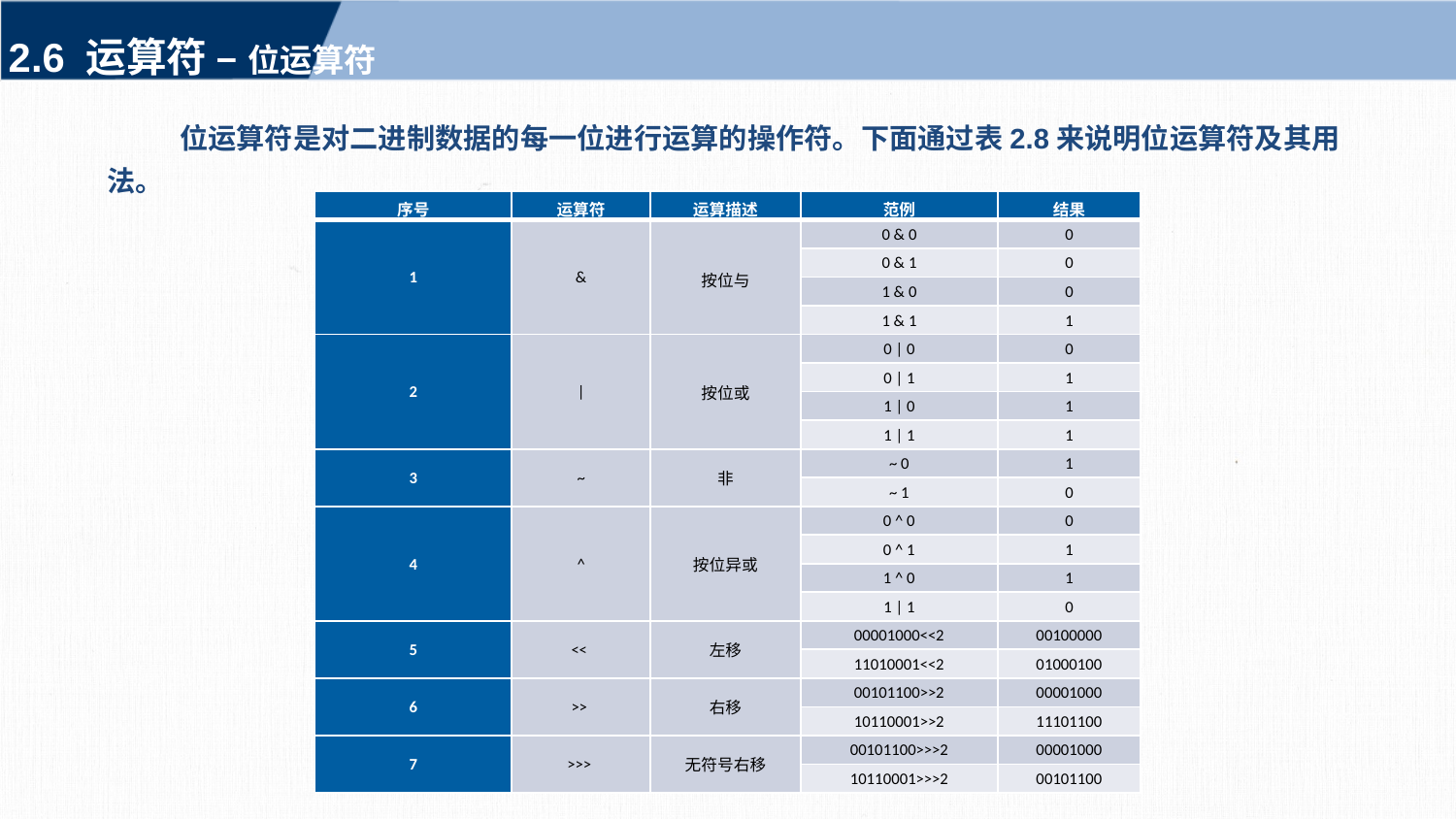

2.6 运算符 – 位运算符
位运算符是对二进制数据的每一位进行运算的操作符。下面通过表2.8来说明位运算符及其用法。
| 序号 | 运算符 | 运算描述 | 范例 | 结果 |
| --- | --- | --- | --- | --- |
| 1 | & | 按位与 | 0 & 0 | 0 |
|  |  |  | 0 & 1 | 0 |
|  |  |  | 1 & 0 | 0 |
|  |  |  | 1 & 1 | 1 |
| 2 | | | 按位或 | 0 | 0 | 0 |
|  |  |  | 0 | 1 | 1 |
|  |  |  | 1 | 0 | 1 |
|  |  |  | 1 | 1 | 1 |
| 3 | ~ | 非 | ~ 0 | 1 |
|  |  |  | ~ 1 | 0 |
| 4 | ^ | 按位异或 | 0 ^ 0 | 0 |
|  |  |  | 0 ^ 1 | 1 |
|  |  |  | 1 ^ 0 | 1 |
|  |  |  | 1 | 1 | 0 |
| 5 | << | 左移 | 00001000<<2 | 00100000 |
|  |  |  | 11010001<<2 | 01000100 |
| 6 | >> | 右移 | 00101100>>2 | 00001000 |
|  |  |  | 10110001>>2 | 11101100 |
| 7 | >>> | 无符号右移 | 00101100>>>2 | 00001000 |
|  |  |  | 10110001>>>2 | 00101100 |